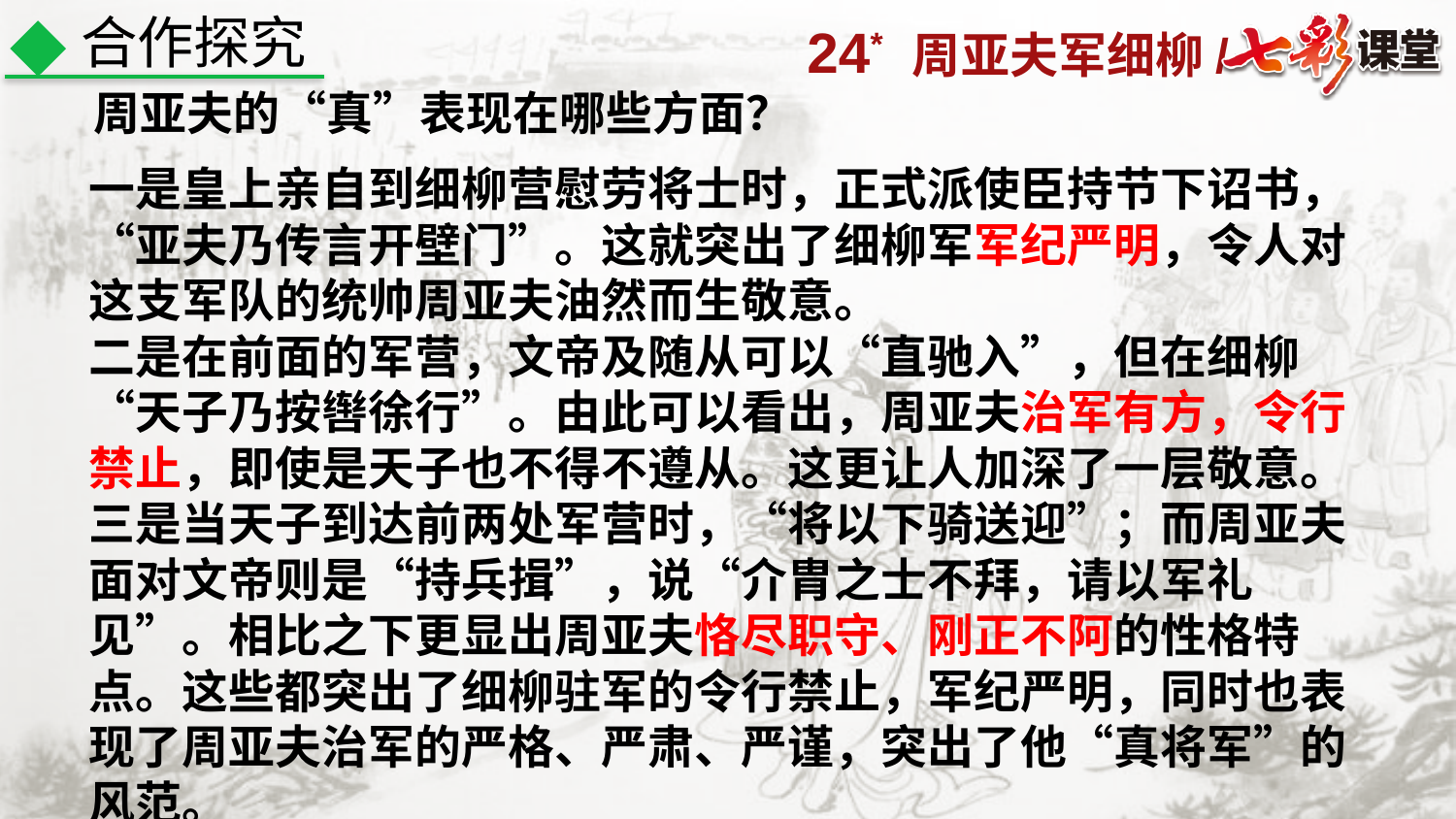

合作探究

周亚夫的“真”表现在哪些方面？
一是皇上亲自到细柳营慰劳将士时，正式派使臣持节下诏书，“亚夫乃传言开壁门”。这就突出了细柳军军纪严明，令人对这支军队的统帅周亚夫油然而生敬意。
二是在前面的军营，文帝及随从可以“直驰入”，但在细柳“天子乃按辔徐行”。由此可以看出，周亚夫治军有方，令行禁止，即使是天子也不得不遵从。这更让人加深了一层敬意。
三是当天子到达前两处军营时，“将以下骑送迎”；而周亚夫面对文帝则是“持兵揖”，说“介胄之士不拜，请以军礼见”。相比之下更显出周亚夫恪尽职守、刚正不阿的性格特点。这些都突出了细柳驻军的令行禁止，军纪严明，同时也表现了周亚夫治军的严格、严肃、严谨，突出了他“真将军”的风范。